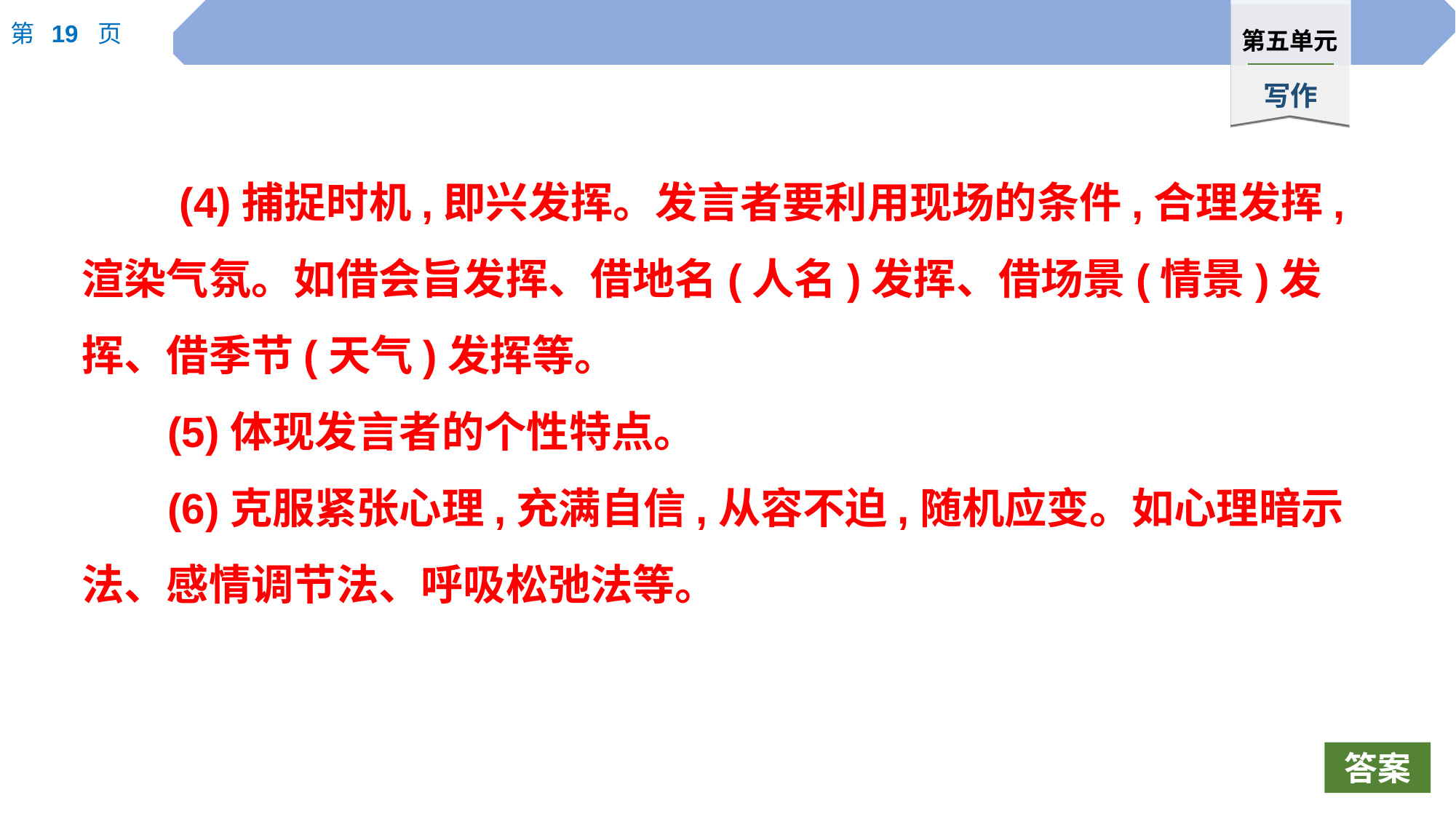

(4)捕捉时机,即兴发挥。发言者要利用现场的条件,合理发挥,渲染气氛。如借会旨发挥、借地名(人名)发挥、借场景(情景)发挥、借季节(天气)发挥等。
(5)体现发言者的个性特点。
(6)克服紧张心理,充满自信,从容不迫,随机应变。如心理暗示法、感情调节法、呼吸松弛法等。
答案